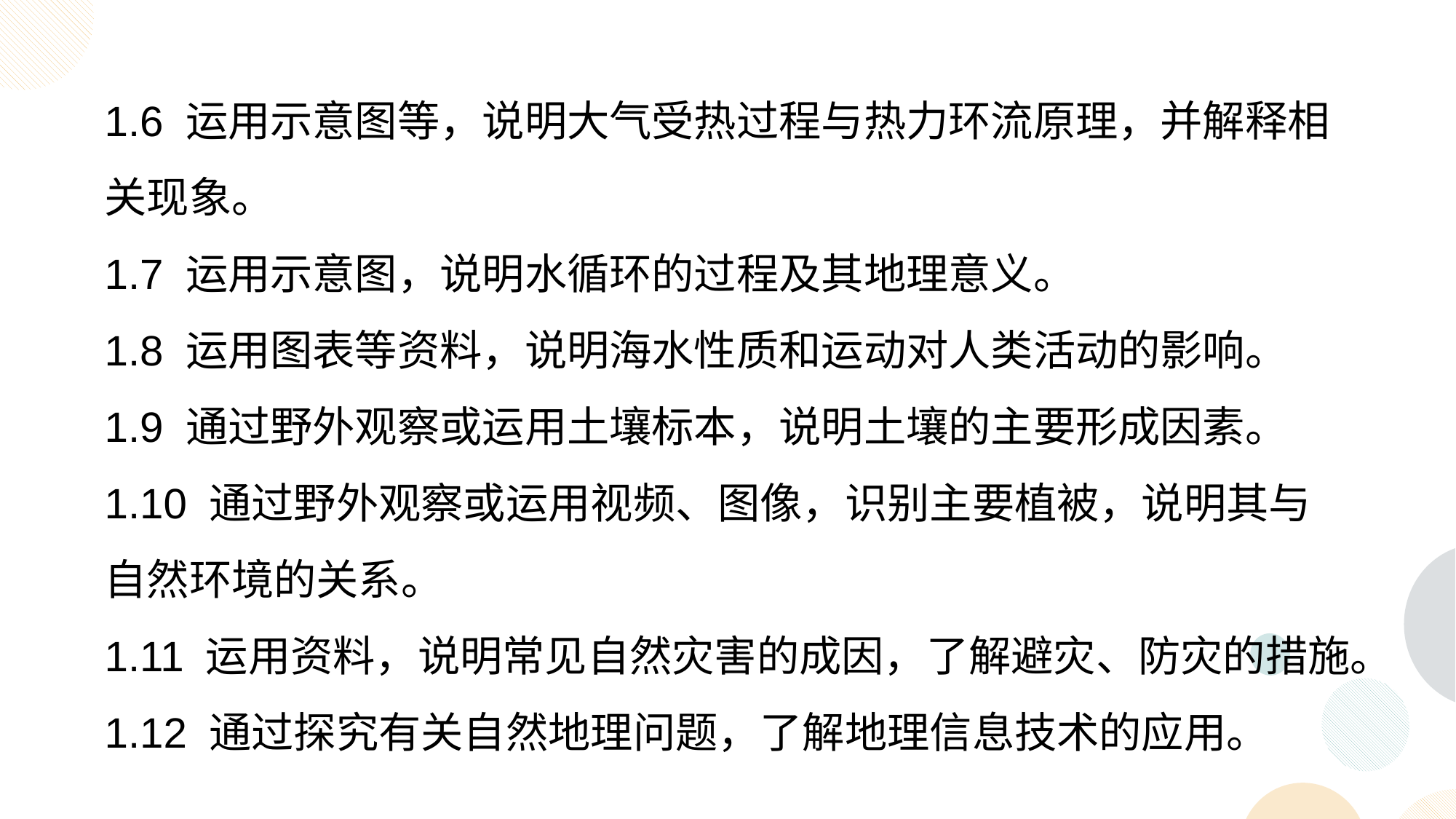

1.6 运用示意图等，说明大气受热过程与热力环流原理，并解释相关现象。
1.7 运用示意图，说明水循环的过程及其地理意义。
1.8 运用图表等资料，说明海水性质和运动对人类活动的影响。
1.9 通过野外观察或运用土壤标本，说明土壤的主要形成因素。
1.10 通过野外观察或运用视频、图像，识别主要植被，说明其与自然环境的关系。
1.11 运用资料，说明常见自然灾害的成因，了解避灾、防灾的措施。
1.12 通过探究有关自然地理问题，了解地理信息技术的应用。